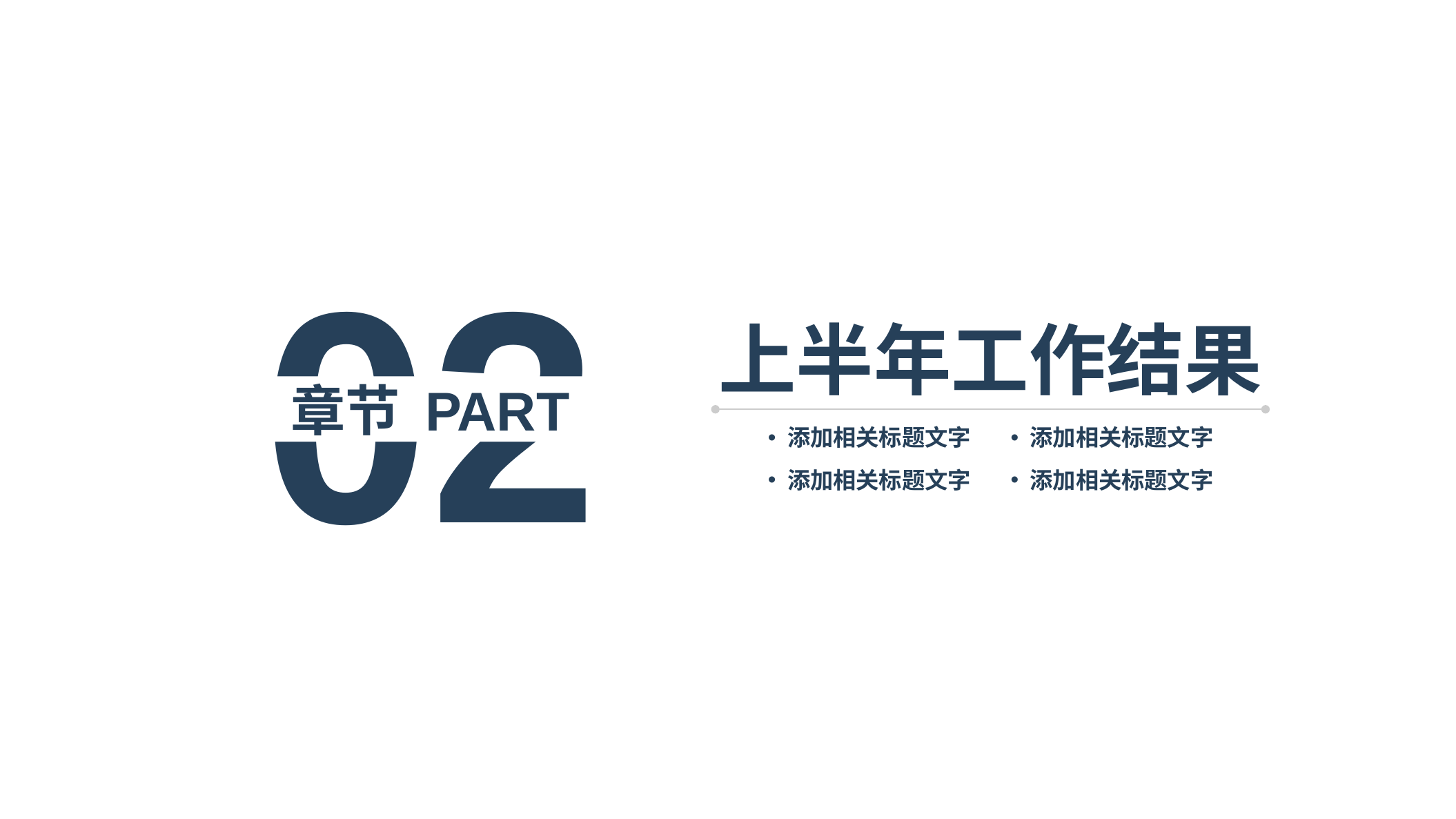

02
上半年工作结果
章节 PART
添加相关标题文字
添加相关标题文字
添加相关标题文字
添加相关标题文字